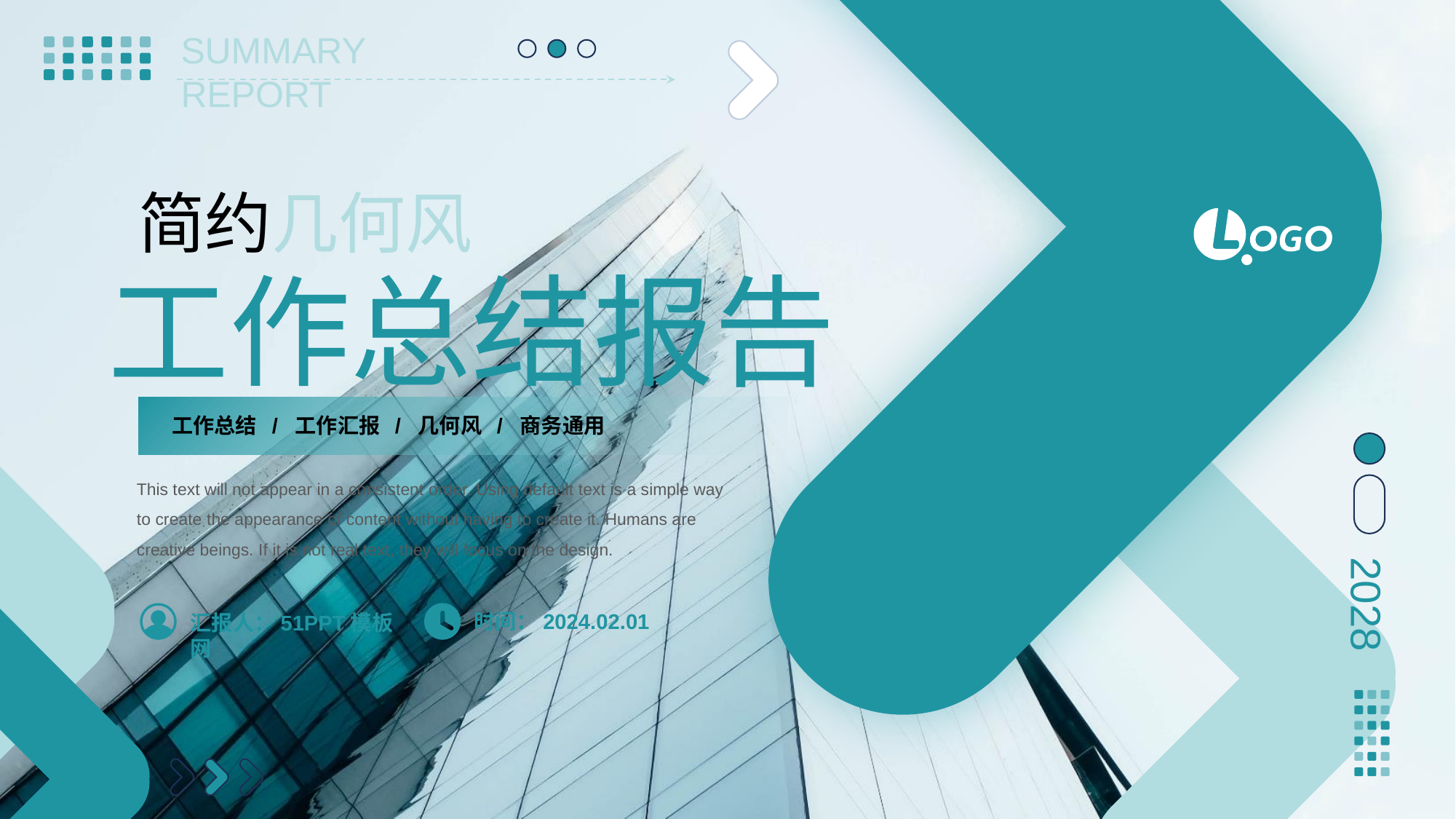

SUMMARY REPORT

简约几何风

工作总结报告

工作总结  /  工作汇报  /  几何风  /  商务通用

This text will not appear in a consistent order. Using default text is a simple way to create the appearance of content without having to create it. Humans are creative beings. If it is not real text, they will focus on the design.

2028
时间：2024.02.01

汇报人：51PPT模板网